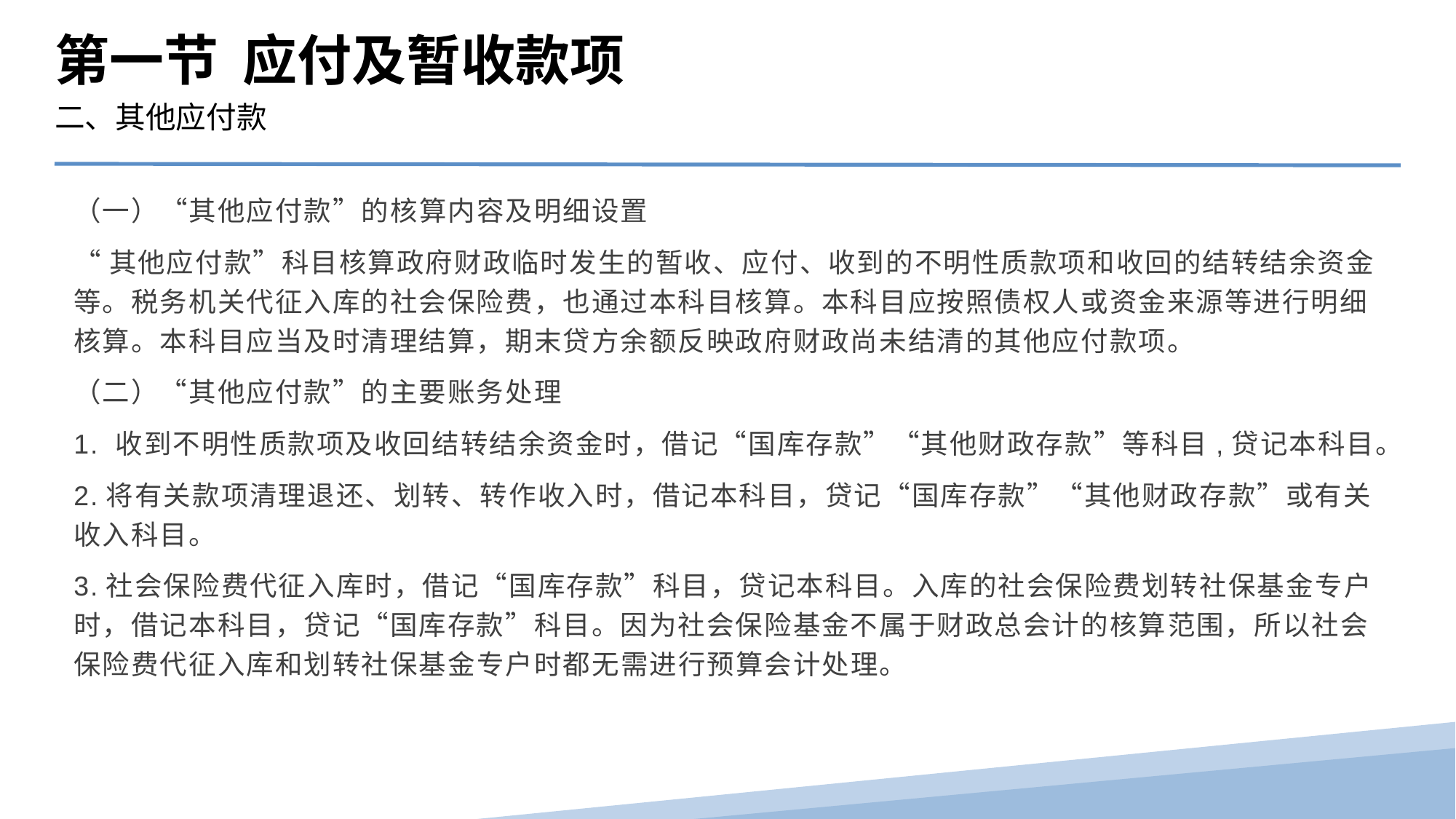

第一节  应付及暂收款项
二、其他应付款
（一）“其他应付款”的核算内容及明细设置
“其他应付款”科目核算政府财政临时发生的暂收、应付、收到的不明性质款项和收回的结转结余资金等。税务机关代征入库的社会保险费，也通过本科目核算。本科目应按照债权人或资金来源等进行明细核算。本科目应当及时清理结算，期末贷方余额反映政府财政尚未结清的其他应付款项。
（二）“其他应付款”的主要账务处理
1. 收到不明性质款项及收回结转结余资金时，借记“国库存款”“其他财政存款”等科目,贷记本科目。
2.将有关款项清理退还、划转、转作收入时，借记本科目，贷记“国库存款”“其他财政存款”或有关收入科目。
3.社会保险费代征入库时，借记“国库存款”科目，贷记本科目。入库的社会保险费划转社保基金专户时，借记本科目，贷记“国库存款”科目。因为社会保险基金不属于财政总会计的核算范围，所以社会保险费代征入库和划转社保基金专户时都无需进行预算会计处理。